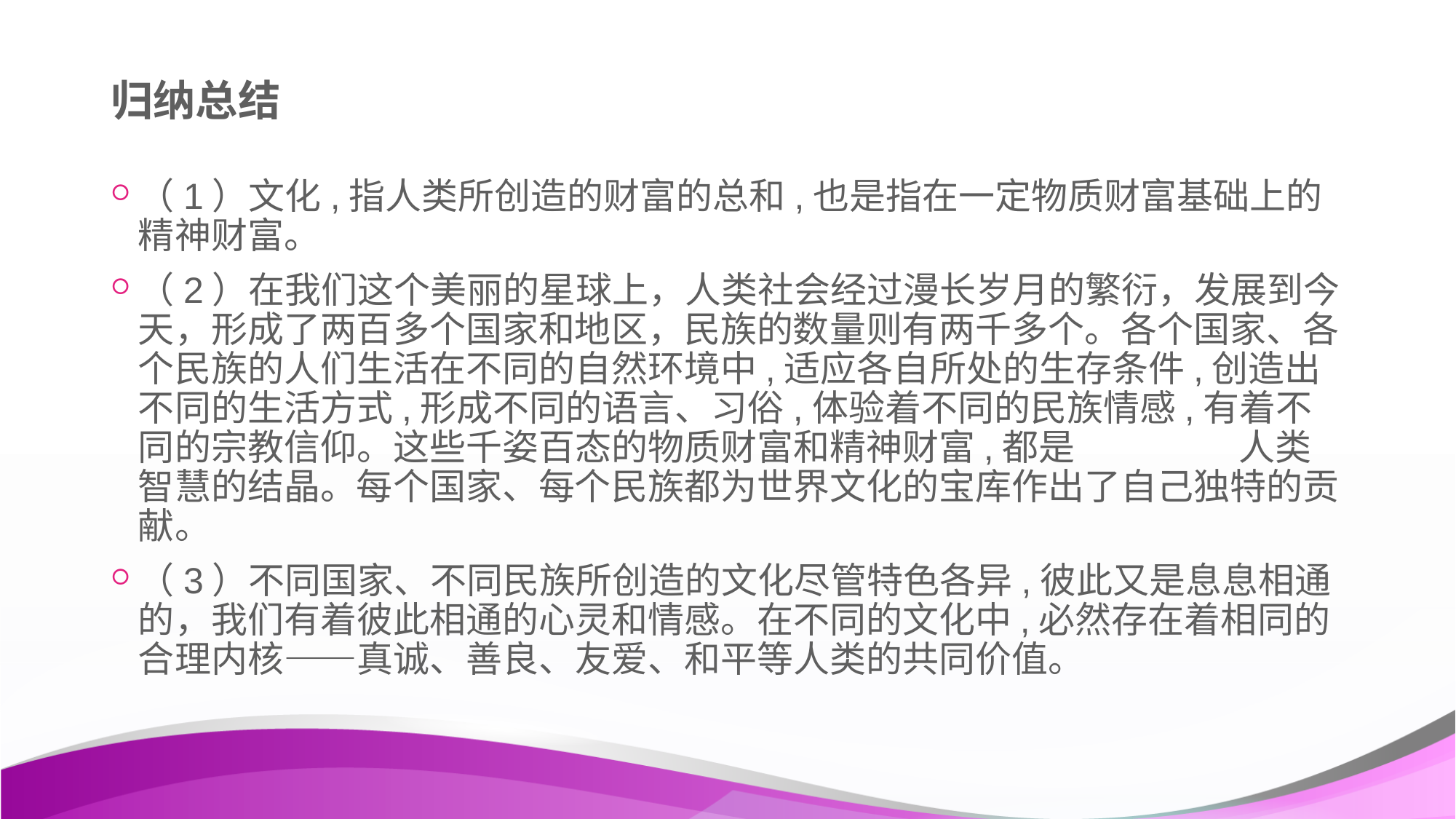

# 归纳总结
（1）文化,指人类所创造的财富的总和,也是指在一定物质财富基础上的精神财富。
（2）在我们这个美丽的星球上，人类社会经过漫长岁月的繁衍，发展到今天，形成了两百多个国家和地区，民族的数量则有两千多个。各个国家、各个民族的人们生活在不同的自然环境中,适应各自所处的生存条件,创造出不同的生活方式,形成不同的语言、习俗,体验着不同的民族情感,有着不同的宗教信仰。这些千姿百态的物质财富和精神财富,都是                    人类智慧的结晶。每个国家、每个民族都为世界文化的宝库作出了自己独特的贡献。
（3）不同国家、不同民族所创造的文化尽管特色各异,彼此又是息息相通的，我们有着彼此相通的心灵和情感。在不同的文化中,必然存在着相同的合理内核——真诚、善良、友爱、和平等人类的共同价值。